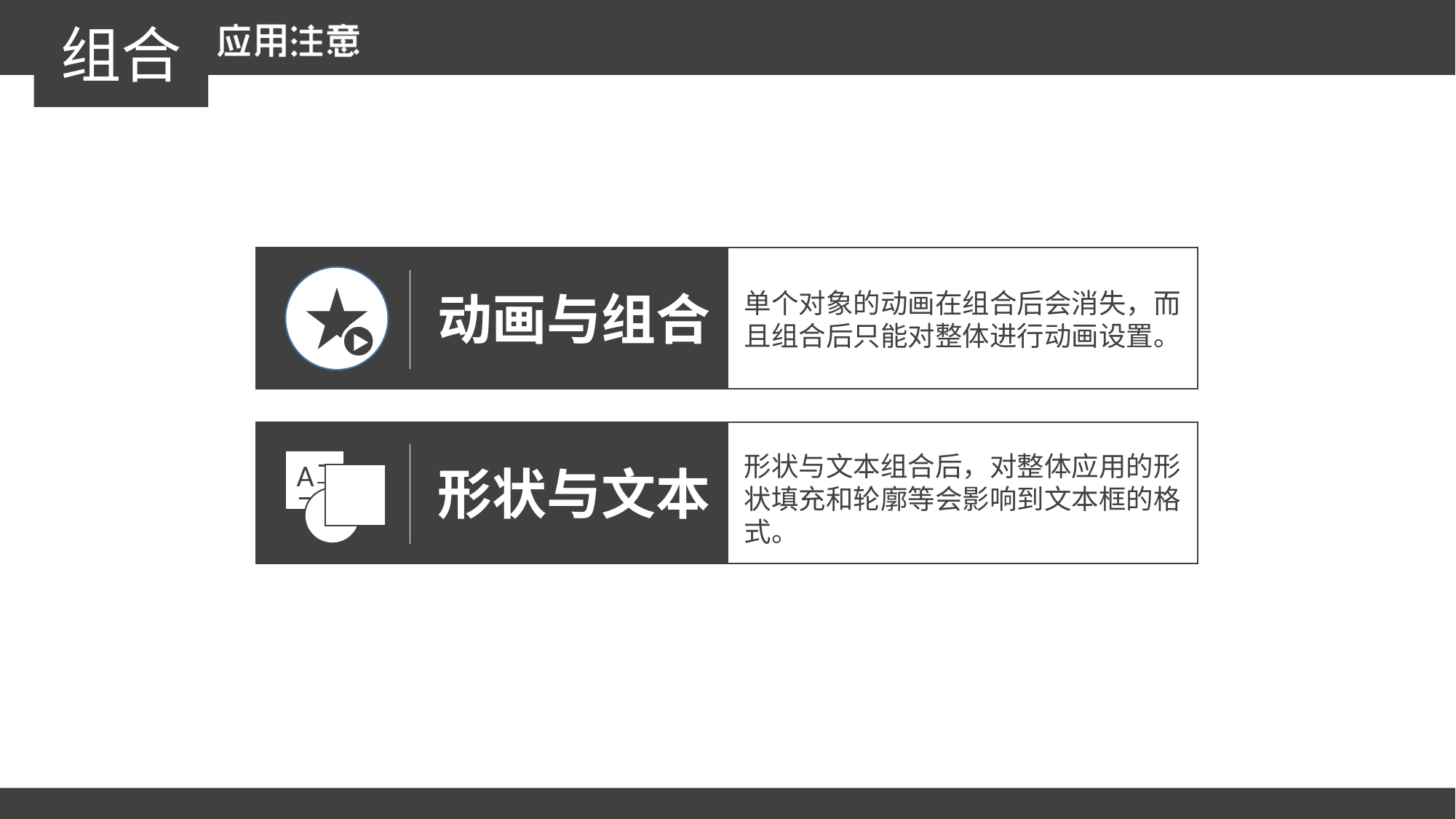

动画与组合
单个对象的动画在组合后会消失，而且组合后只能对整体进行动画设置。

形状与文本组合后，对整体应用的形状填充和轮廓等会影响到文本框的格式。

A
形状与文本